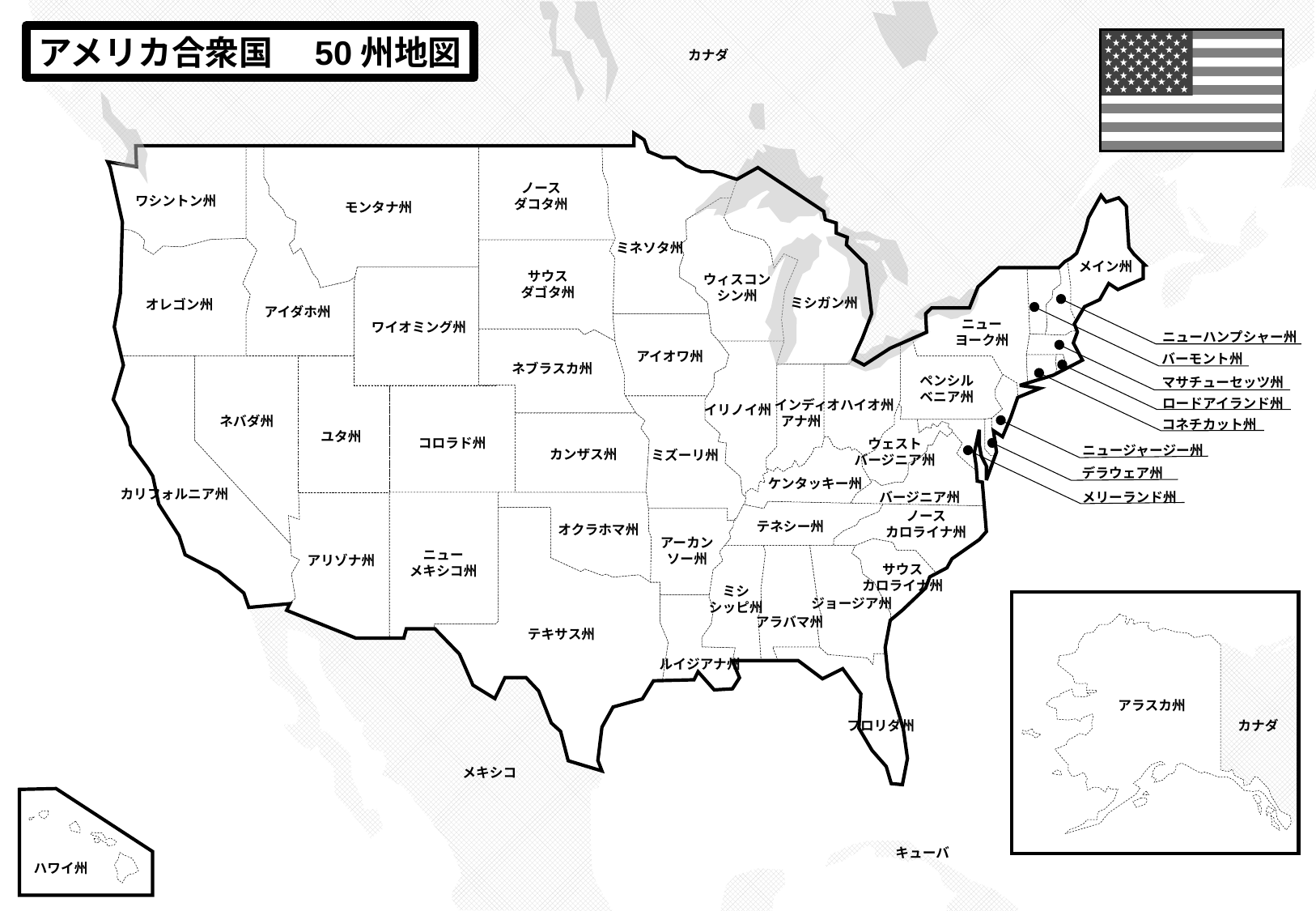

アメリカ合衆国　50州地図

カナダ

ノース
ダコタ州
ワシントン州
モンタナ州
ミネソタ州
メイン州
サウス
ダゴタ州
ウィスコン
シン州
ミシガン州
オレゴン州
アイダホ州

ニュー
ヨーク州
ワイオミング州
ニューハンプシャー州
アイオワ州
バーモント州

ネブラスカ州

ペンシル
ベニア州
マサチューセッツ州

ロードアイランド州
インディ
アナ州
オハイオ州
イリノイ州
ネバダ州
コネチカット州

ユタ州
コロラド州
ウェスト
バージニア州
ニュージャージー州
カンザス州
ミズーリ州

デラウェア州
ケンタッキー州
カリフォルニア州
メリーランド州
バージニア州
ノース
カロライナ州
テネシー州
オクラホマ州
アーカン
ソー州
ニュー
メキシコ州
アリゾナ州
サウス
カロライナ州
ミシ
シッピ州
ジョージア州
アラバマ州
テキサス州
ルイジアナ州
アラスカ州
フロリダ州
ハワイ州

カナダ
メキシコ

キューバ